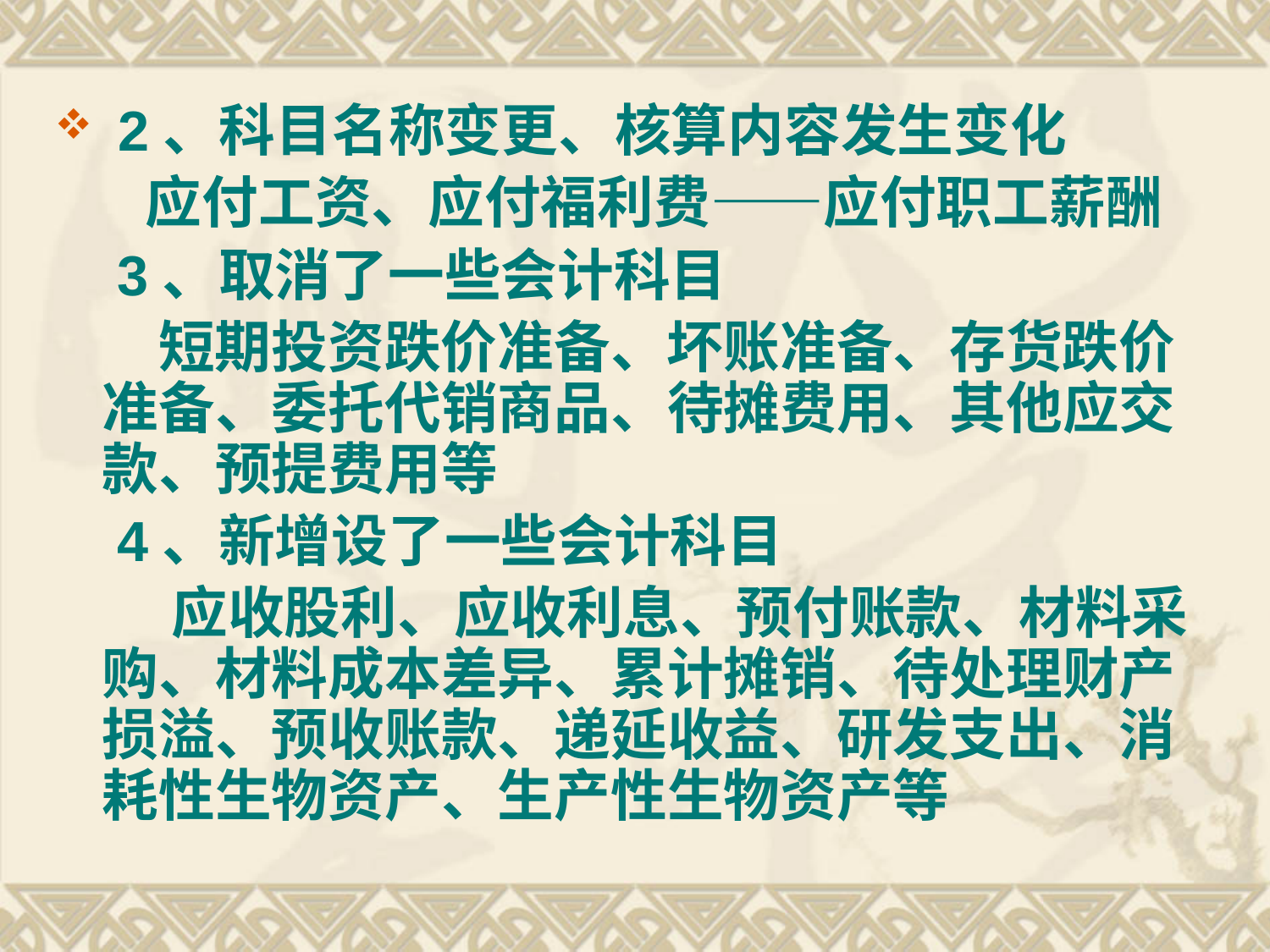

2、科目名称变更、核算内容发生变化
      应付工资、应付福利费——应付职工薪酬
    3、取消了一些会计科目
       短期投资跌价准备、坏账准备、存货跌价    准备、委托代销商品、待摊费用、其他应交款、预提费用等
    4、新增设了一些会计科目
        应收股利、应收利息、预付账款、材料采购、材料成本差异、累计摊销、待处理财产损溢、预收账款、递延收益、研发支出、消耗性生物资产、生产性生物资产等